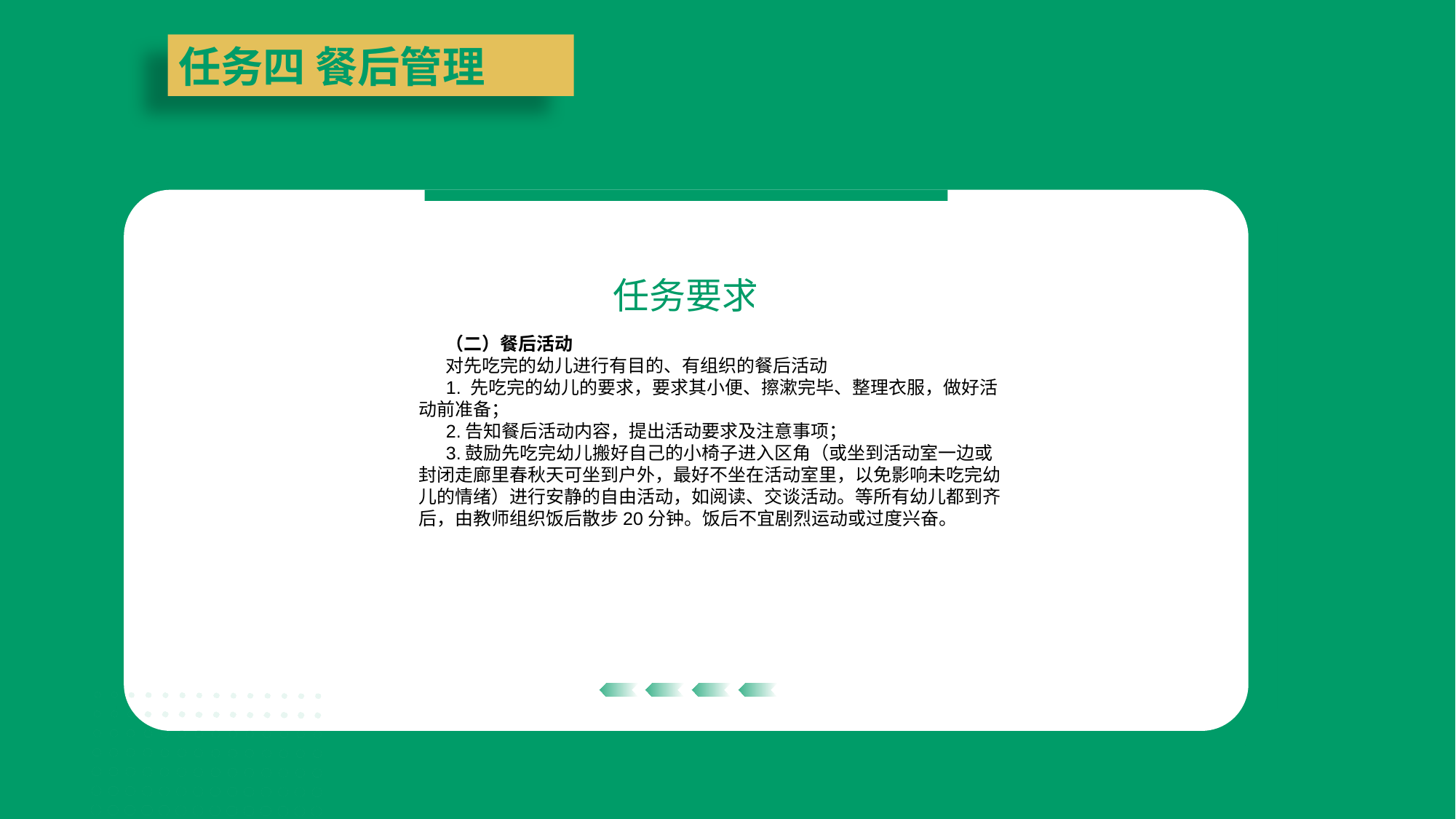

任务四 餐后管理

任务要求

|  |  |
| --- | --- |
|  |  |
|  |  |
| --- | --- |
|  |  |
|  |  |
| --- | --- |
|  |  |
（二）餐后活动
对先吃完的幼儿进行有目的、有组织的餐后活动
1. 先吃完的幼儿的要求，要求其小便、擦漱完毕、整理衣服，做好活动前准备；
2.告知餐后活动内容，提出活动要求及注意事项；
3.鼓励先吃完幼儿搬好自己的小椅子进入区角（或坐到活动室一边或封闭走廊里春秋天可坐到户外，最好不坐在活动室里，以免影响未吃完幼儿的情绪）进行安静的自由活动，如阅读、交谈活动。等所有幼儿都到齐后，由教师组织饭后散步20分钟。饭后不宜剧烈运动或过度兴奋。

|  |  |
| --- | --- |
|  |  |
|  |  |
| --- | --- |
|  |  |
|  |  |
| --- | --- |
|  |  |
|  |  |
| --- | --- |
|  |  |
|  |  |
| --- | --- |
|  |  |